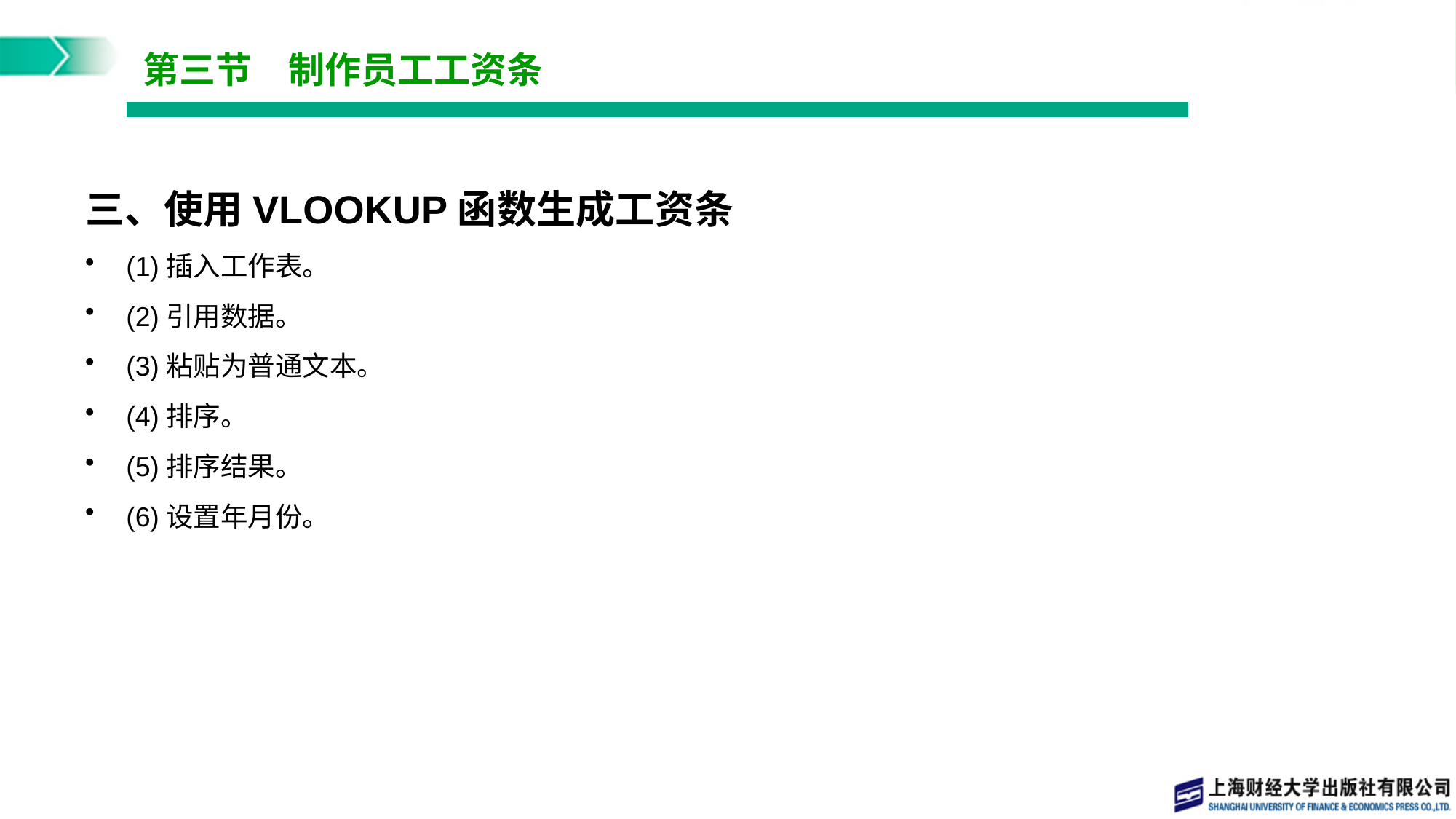

# 第三节　制作员工工资条
三、使用VLOOKUP函数生成工资条
(1)插入工作表。
(2)引用数据。
(3)粘贴为普通文本。
(4)排序。
(5)排序结果。
(6)设置年月份。